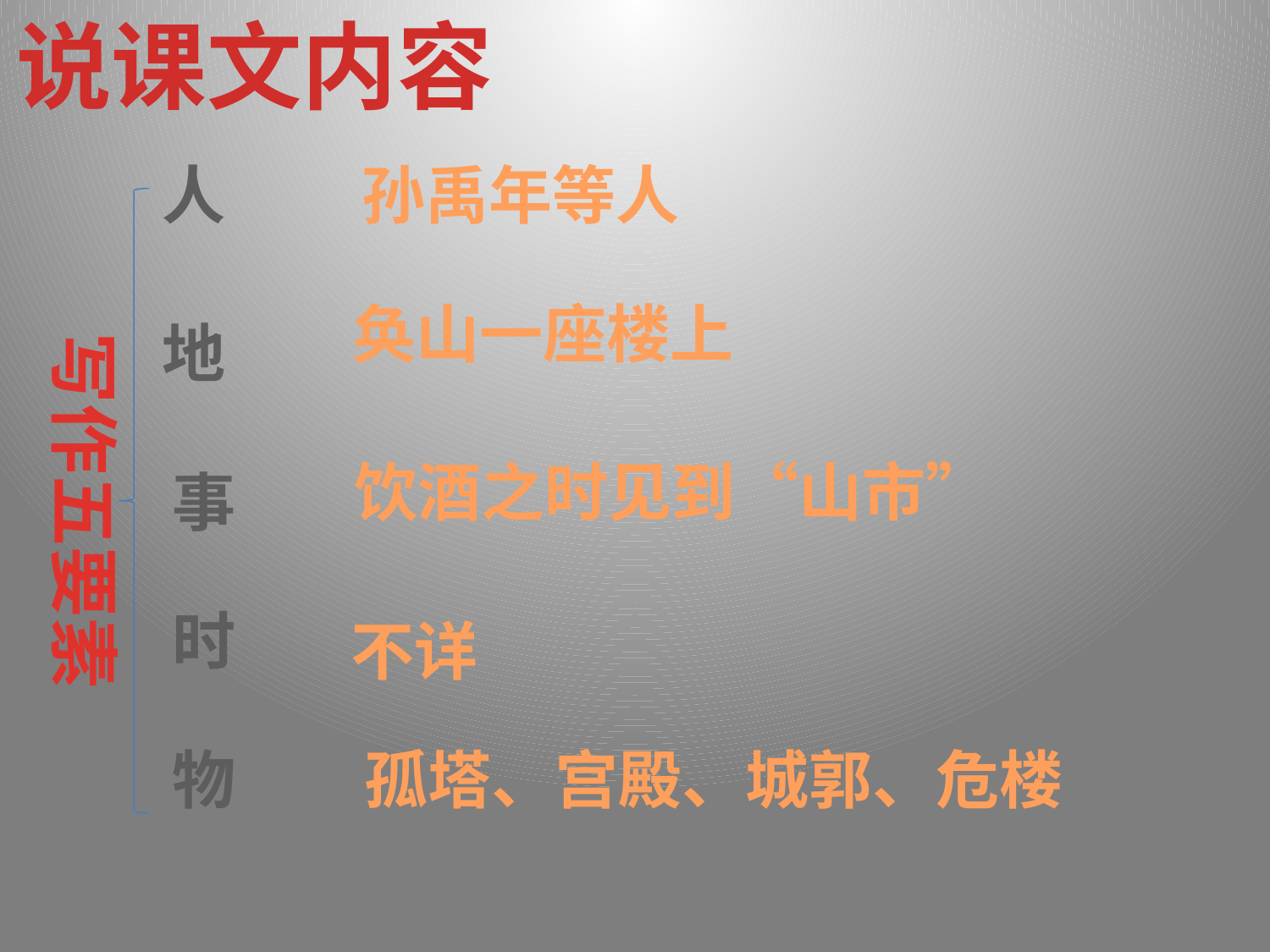

说课文内容
人
孙禹年等人

奂山一座楼上
地
写作五要素
饮酒之时见到“山市”
事
时
不详
物
孤塔、宫殿、城郭、危楼